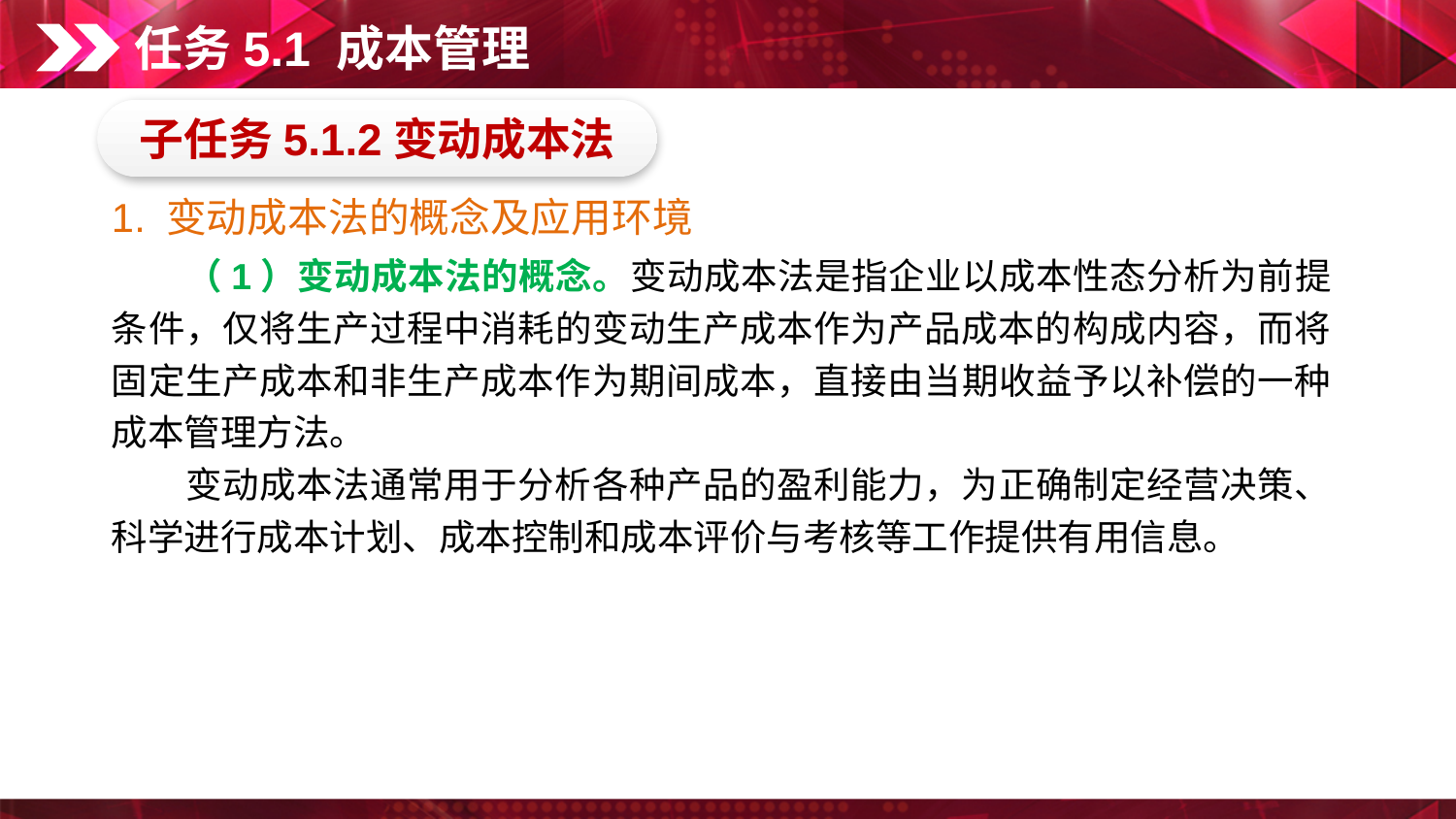

任务5.1 成本管理

子任务5.1.2变动成本法
1. 变动成本法的概念及应用环境
　　（1）变动成本法的概念。变动成本法是指企业以成本性态分析为前提条件，仅将生产过程中消耗的变动生产成本作为产品成本的构成内容，而将固定生产成本和非生产成本作为期间成本，直接由当期收益予以补偿的一种成本管理方法。
　　变动成本法通常用于分析各种产品的盈利能力，为正确制定经营决策、科学进行成本计划、成本控制和成本评价与考核等工作提供有用信息。